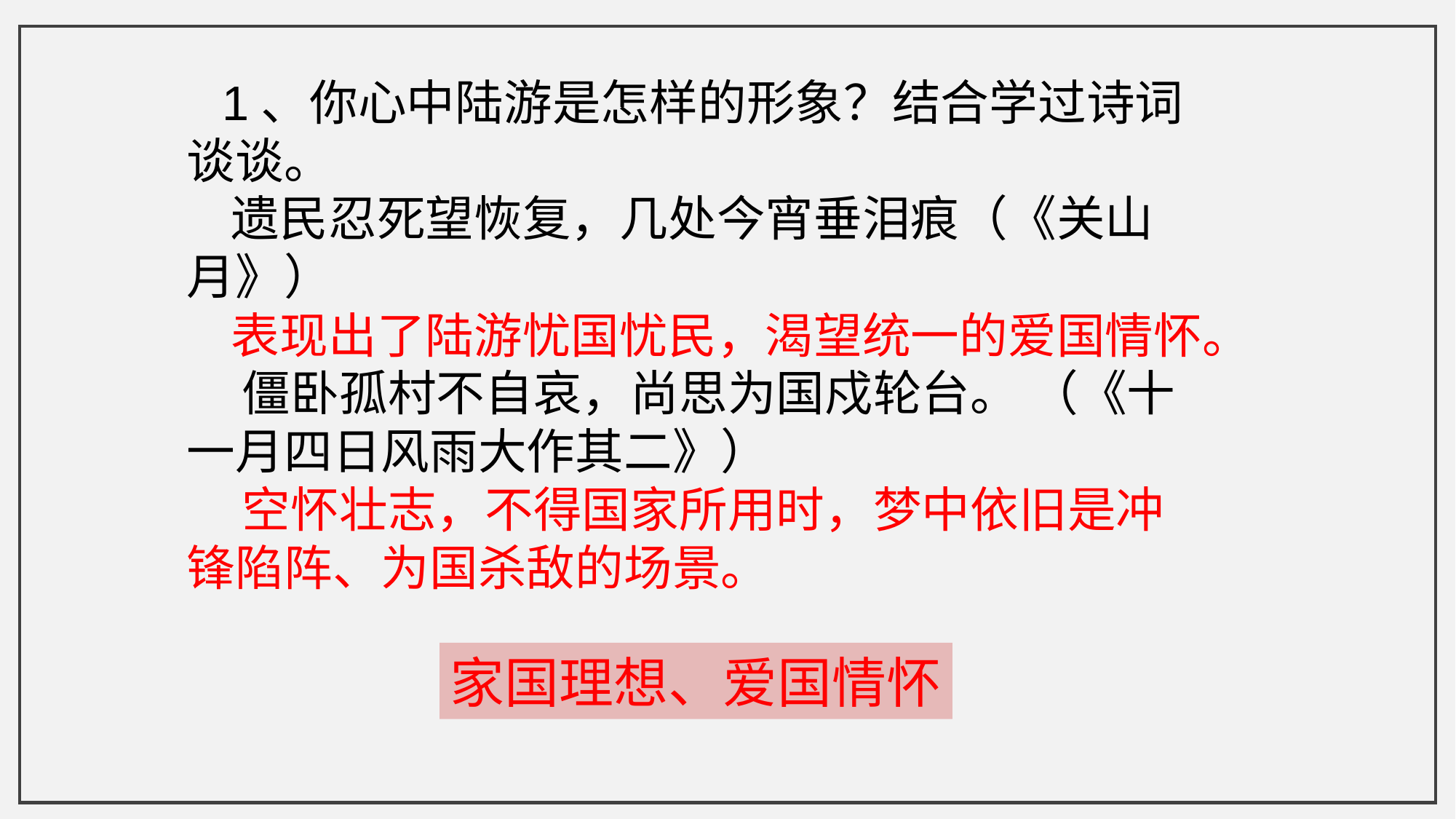

1、你心中陆游是怎样的形象？结合学过诗词谈谈。
   遗民忍死望恢复，几处今宵垂泪痕（《关山月》）
   表现出了陆游忧国忧民，渴望统一的爱国情怀。
    僵卧孤村不自哀，尚思为国戍轮台。 （《十一月四日风雨大作其二》）
    空怀壮志，不得国家所用时，梦中依旧是冲锋陷阵、为国杀敌的场景。

家国理想、爱国情怀